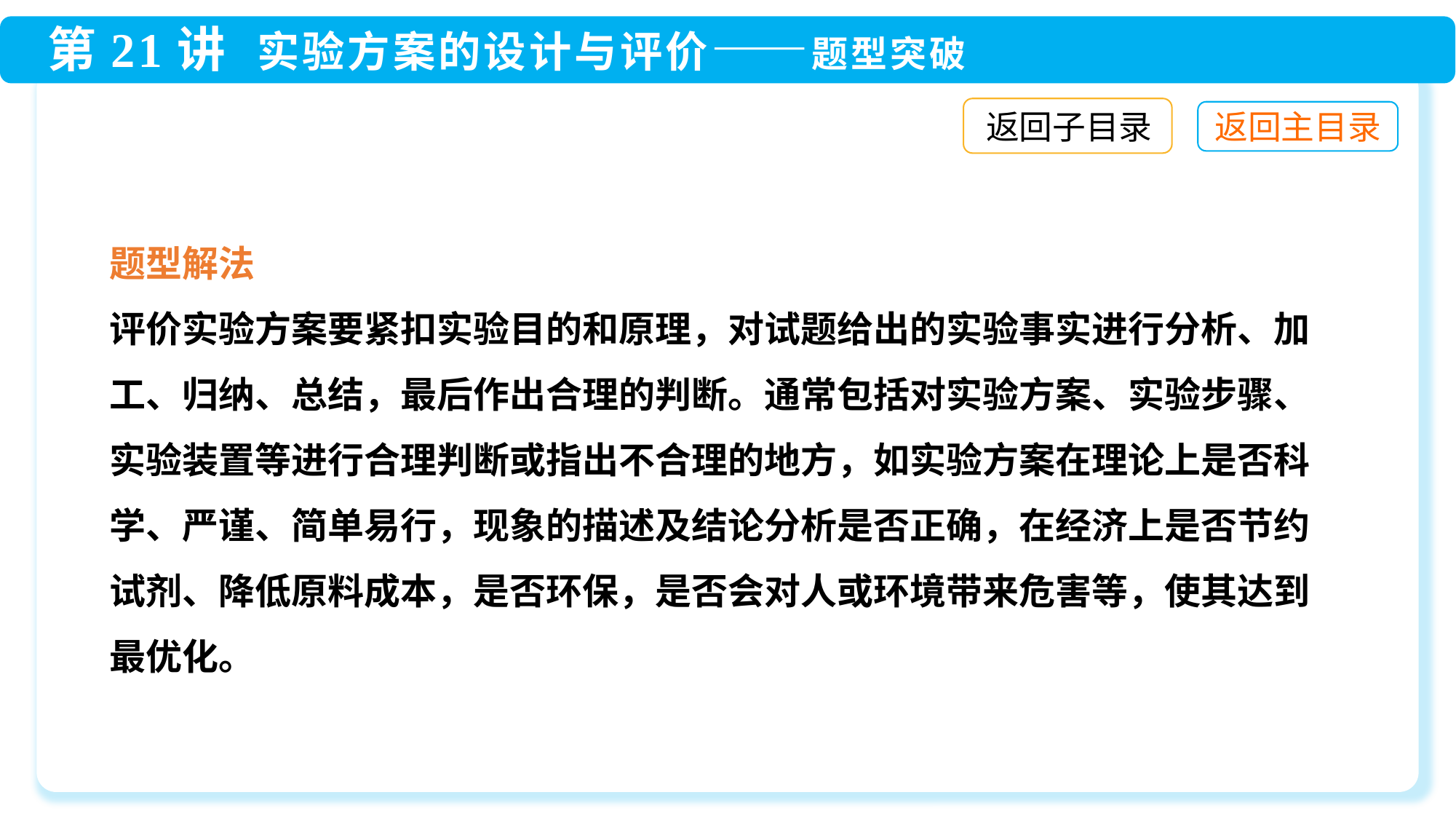

返回子目录
题型解法
评价实验方案要紧扣实验目的和原理，对试题给出的实验事实进行分析、加工、归纳、总结，最后作出合理的判断。通常包括对实验方案、实验步骤、实验装置等进行合理判断或指出不合理的地方，如实验方案在理论上是否科学、严谨、简单易行，现象的描述及结论分析是否正确，在经济上是否节约试剂、降低原料成本，是否环保，是否会对人或环境带来危害等，使其达到最优化。